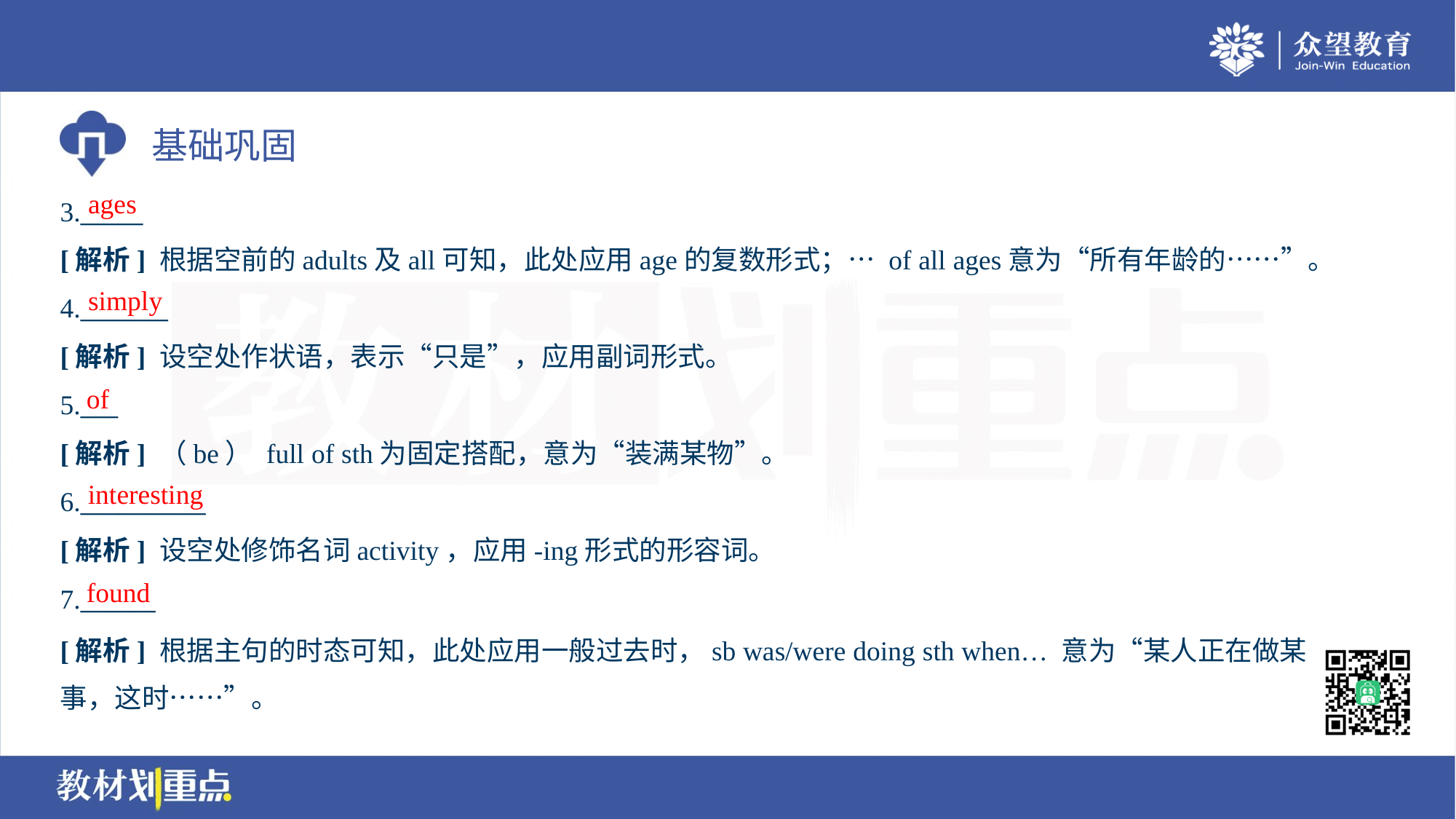

ages
3._____
[解析] 根据空前的adults及all可知，此处应用age的复数形式；… of all ages意为“所有年龄的……”。
simply
4._______
[解析] 设空处作状语，表示“只是”，应用副词形式。
of
5.___
[解析] （be） full of sth为固定搭配，意为“装满某物”。
interesting
6.__________
[解析] 设空处修饰名词activity，应用-ing形式的形容词。
found
7.______
[解析] 根据主句的时态可知，此处应用一般过去时，sb was/were doing sth when… 意为“某人正在做某
事，这时……”。